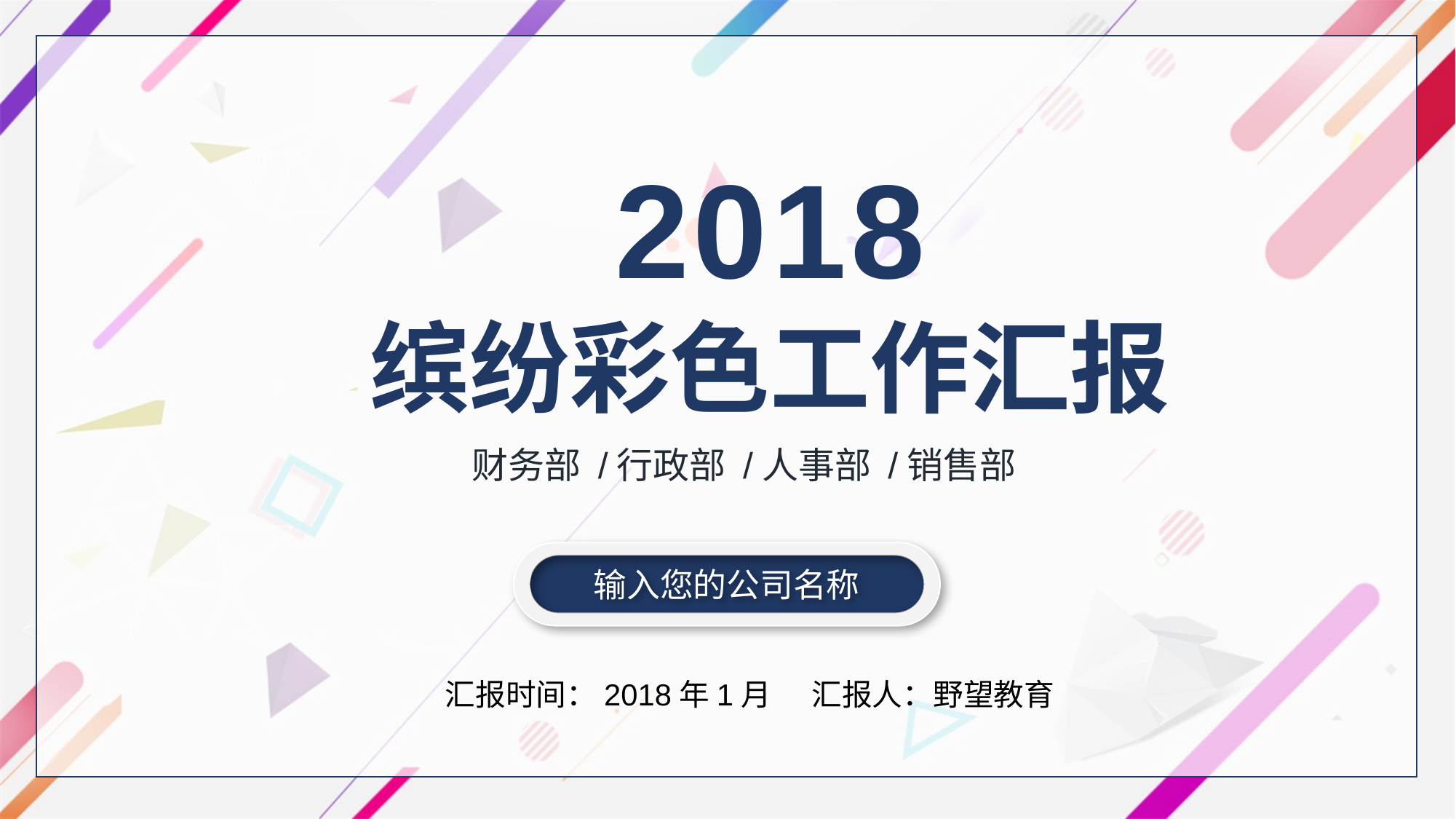

2018
缤纷彩色工作汇报
财务部 /行政部 /人事部 /销售部

输入您的公司名称
汇报时间：2018年1月      汇报人：野望教育